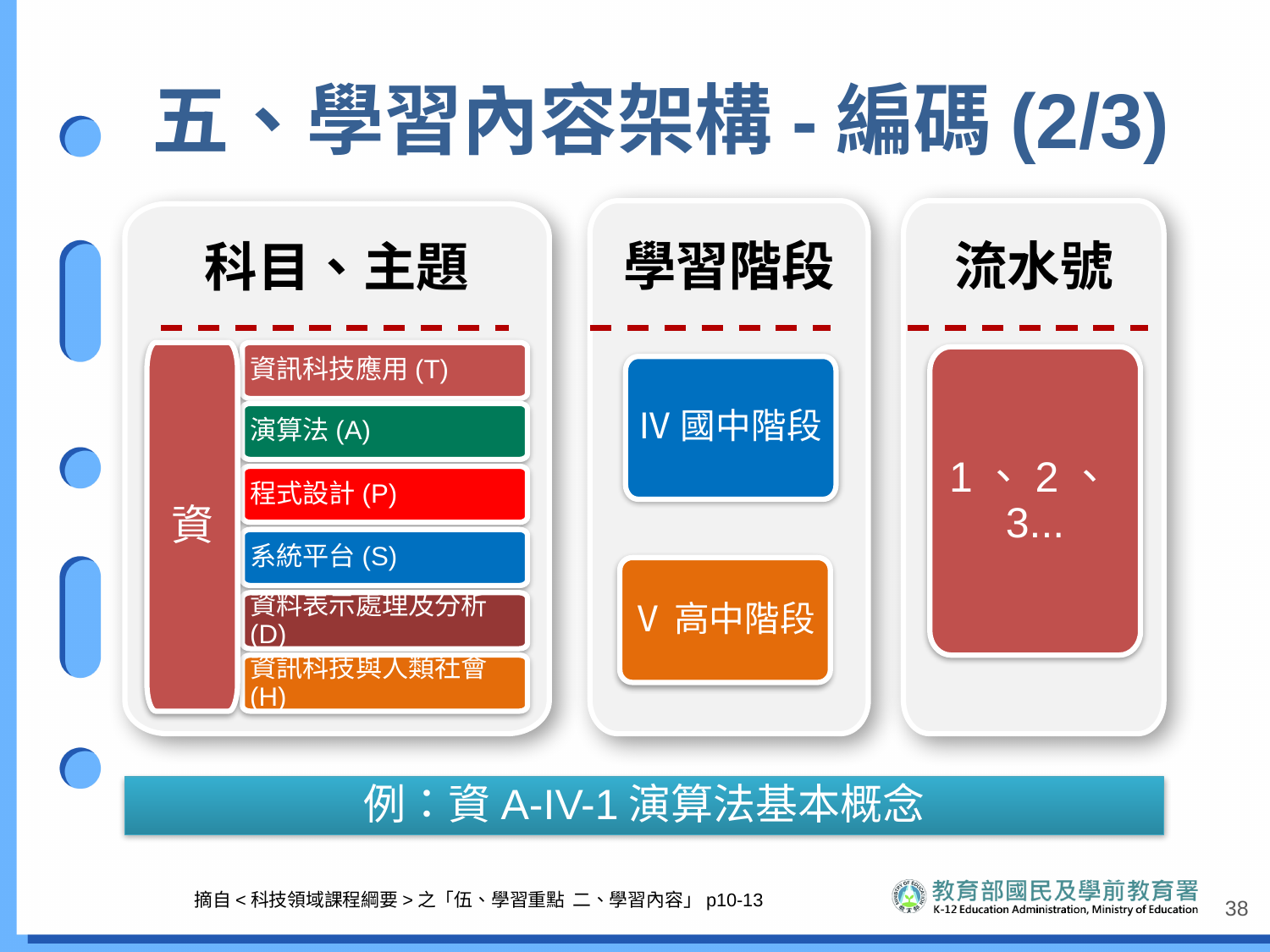

# 五、學習內容架構-編碼(2/3)
學習階段
流水號
科目、主題
資
資訊科技應用(T)
1、2、3...
Ⅳ國中階段
演算法(A)
程式設計(P)
系統平台(S)
Ⅴ高中階段
資料表示處理及分析(D)
資訊科技與人類社會(H)
例：資A-IV-1演算法基本概念
摘自<科技領域課程綱要>之「伍、學習重點  二、學習內容」p10-13
38